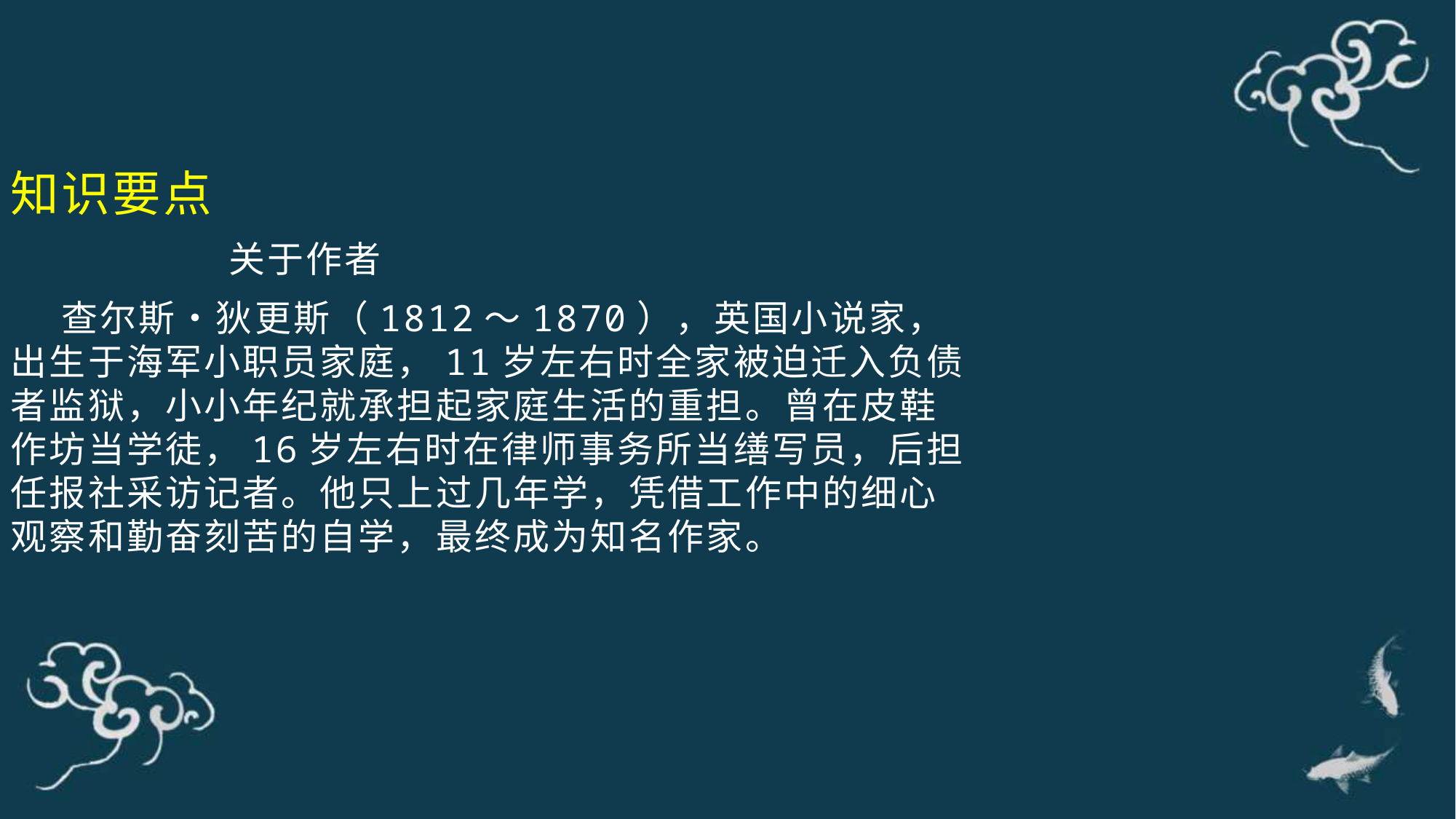

知识要点
                    关于作者
    查尔斯•狄更斯（1812～1870），英国小说家，出生于海军小职员家庭，11岁左右时全家被迫迁入负债者监狱，小小年纪就承担起家庭生活的重担。曾在皮鞋作坊当学徒，16岁左右时在律师事务所当缮写员，后担任报社采访记者。他只上过几年学，凭借工作中的细心观察和勤奋刻苦的自学，最终成为知名作家。